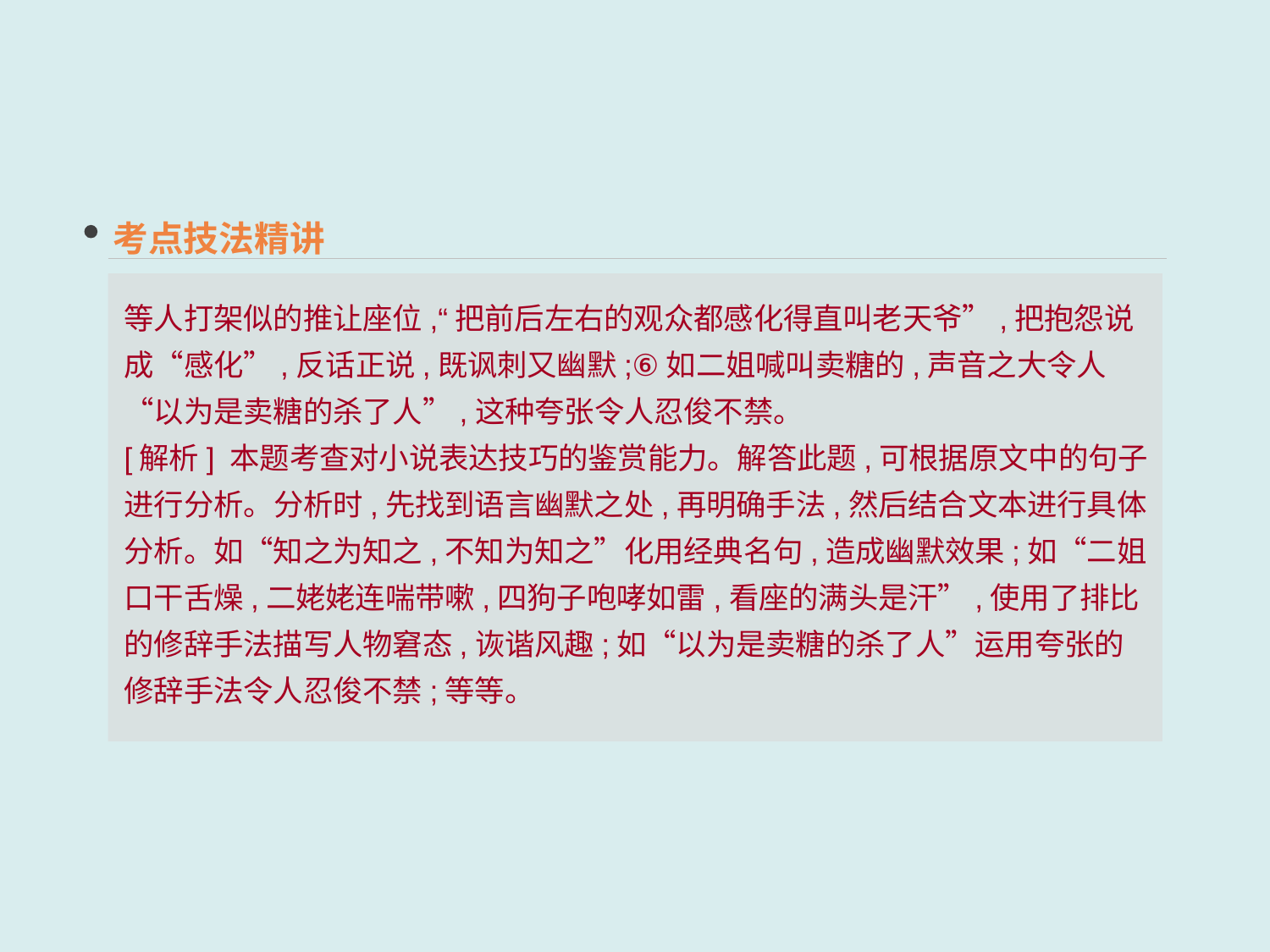

考点技法精讲

等人打架似的推让座位,“把前后左右的观众都感化得直叫老天爷”,把抱怨说成“感化”,反话正说,既讽刺又幽默;⑥如二姐喊叫卖糖的,声音之大令人“以为是卖糖的杀了人”,这种夸张令人忍俊不禁。
[解析] 本题考查对小说表达技巧的鉴赏能力。解答此题,可根据原文中的句子进行分析。分析时,先找到语言幽默之处,再明确手法,然后结合文本进行具体分析。如“知之为知之,不知为知之”化用经典名句,造成幽默效果;如“二姐口干舌燥,二姥姥连喘带嗽,四狗子咆哮如雷,看座的满头是汗”,使用了排比的修辞手法描写人物窘态,诙谐风趣;如“以为是卖糖的杀了人”运用夸张的修辞手法令人忍俊不禁;等等。